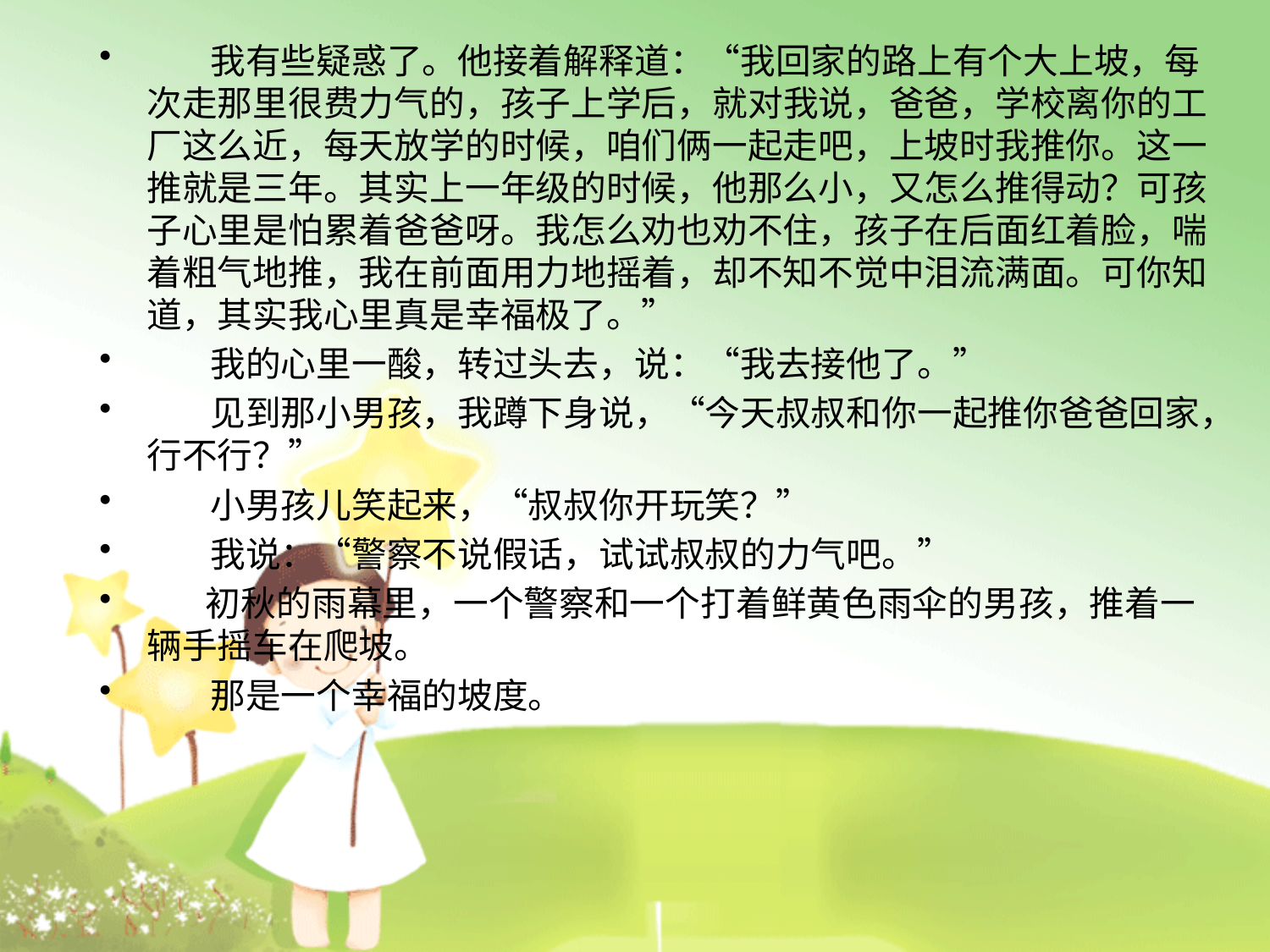

我有些疑惑了。他接着解释道：“我回家的路上有个大上坡，每次走那里很费力气的，孩子上学后，就对我说，爸爸，学校离你的工厂这么近，每天放学的时候，咱们俩一起走吧，上坡时我推你。这一推就是三年。其实上一年级的时候，他那么小，又怎么推得动？可孩子心里是怕累着爸爸呀。我怎么劝也劝不住，孩子在后面红着脸，喘着粗气地推，我在前面用力地摇着，却不知不觉中泪流满面。可你知道，其实我心里真是幸福极了。”
       我的心里一酸，转过头去，说：“我去接他了。”
       见到那小男孩，我蹲下身说，“今天叔叔和你一起推你爸爸回家，行不行？”
       小男孩儿笑起来，“叔叔你开玩笑？”
       我说：“警察不说假话，试试叔叔的力气吧。”
　   初秋的雨幕里，一个警察和一个打着鲜黄色雨伞的男孩，推着一辆手摇车在爬坡。
       那是一个幸福的坡度。